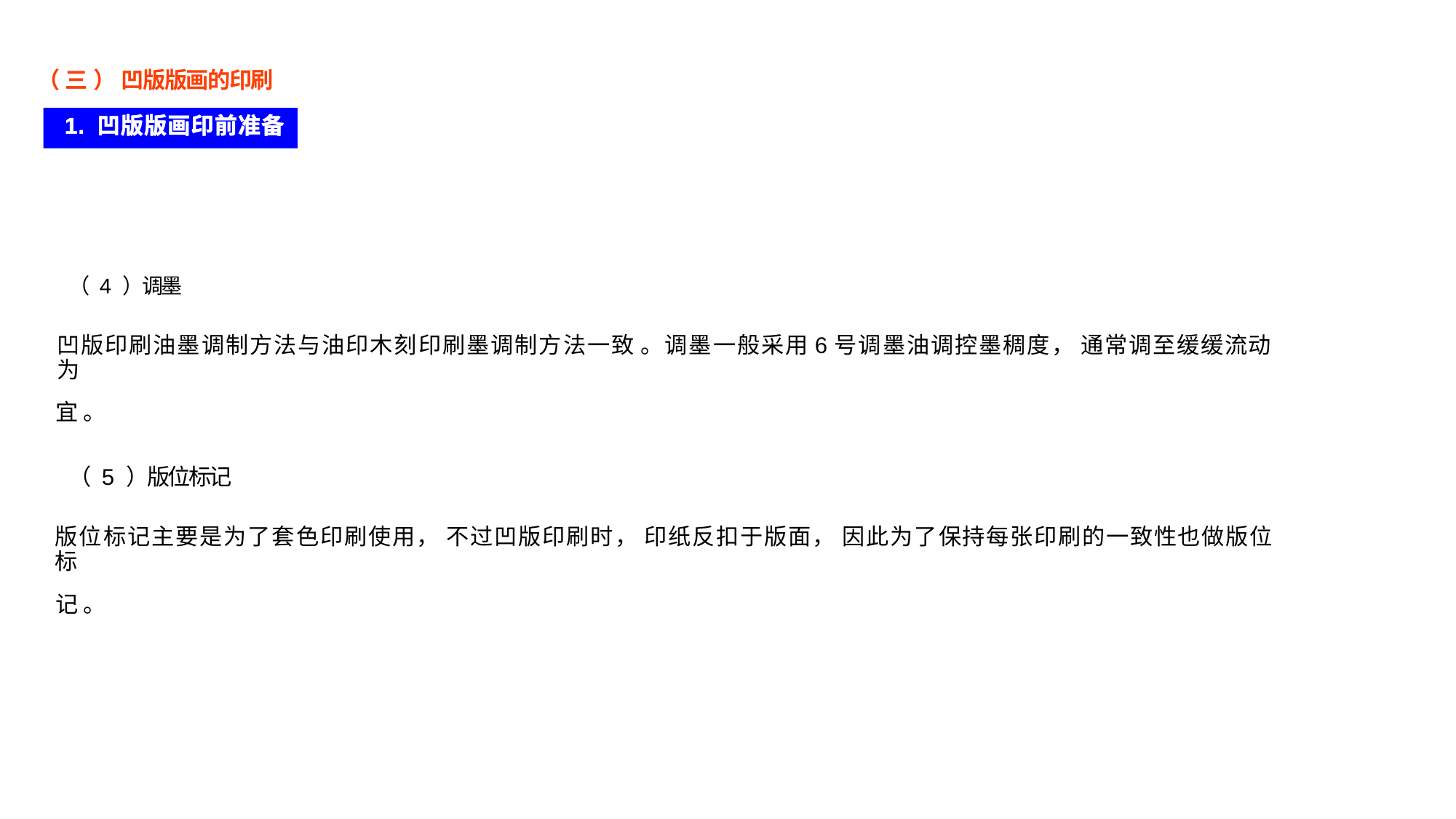

（ 三 ） 凹版版画的印刷

1. 凹版版画印前准备

（ 4 ）调墨

凹版印刷油墨调制方法与油印木刻印刷墨调制方法一致 。调墨一般采用6号调墨油调控墨稠度， 通常调至缓缓流动为
宜 。

（ 5 ）版位标记

版位标记主要是为了套色印刷使用， 不过凹版印刷时， 印纸反扣于版面， 因此为了保持每张印刷的一致性也做版位标
记 。